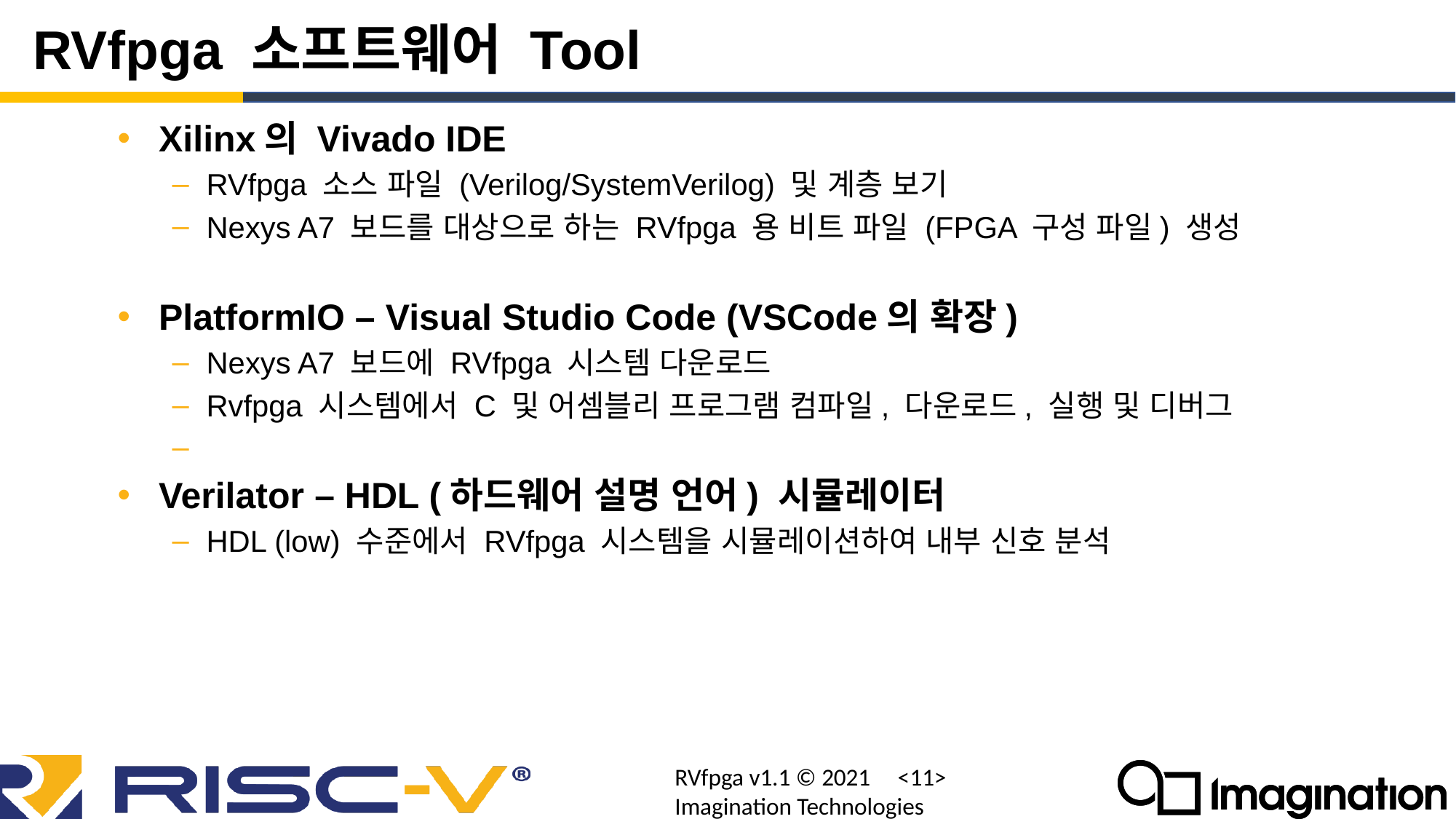

# RVfpga 소프트웨어 Tool
Xilinx의 Vivado IDE
RVfpga 소스 파일 (Verilog/SystemVerilog) 및 계층 보기
Nexys A7 보드를 대상으로 하는 RVfpga 용 비트 파일 (FPGA 구성 파일) 생성

PlatformIO – Visual Studio Code (VSCode의 확장)
Nexys A7 보드에 RVfpga 시스템 다운로드
Rvfpga 시스템에서 C 및 어셈블리 프로그램 컴파일, 다운로드, 실행 및 디버그

Verilator – HDL (하드웨어 설명 언어) 시뮬레이터
HDL (low) 수준에서 RVfpga 시스템을 시뮬레이션하여 내부 신호 분석